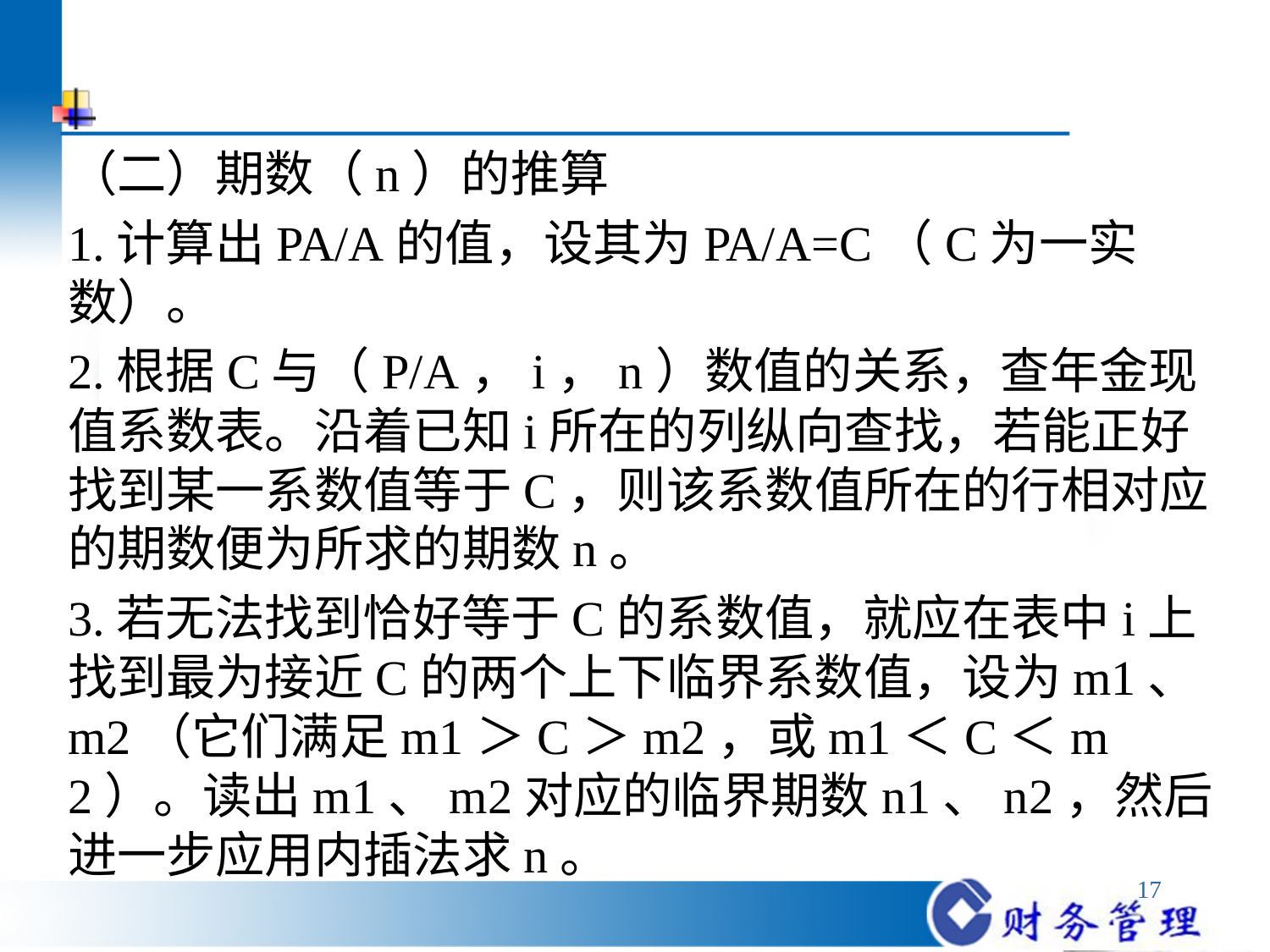

#
（二）期数（n）的推算
1.计算出PA/A的值，设其为PA/A=C（C为一实数）。
2.根据C与（P/A，i，n）数值的关系，查年金现值系数表。沿着已知i所在的列纵向查找，若能正好找到某一系数值等于C，则该系数值所在的行相对应的期数便为所求的期数n。
3.若无法找到恰好等于C的系数值，就应在表中i上找到最为接近C的两个上下临界系数值，设为m1、m2（它们满足m1＞C＞m2，或m1＜C＜m2）。读出m1、m2对应的临界期数n1、n2，然后进一步应用内插法求n。

17